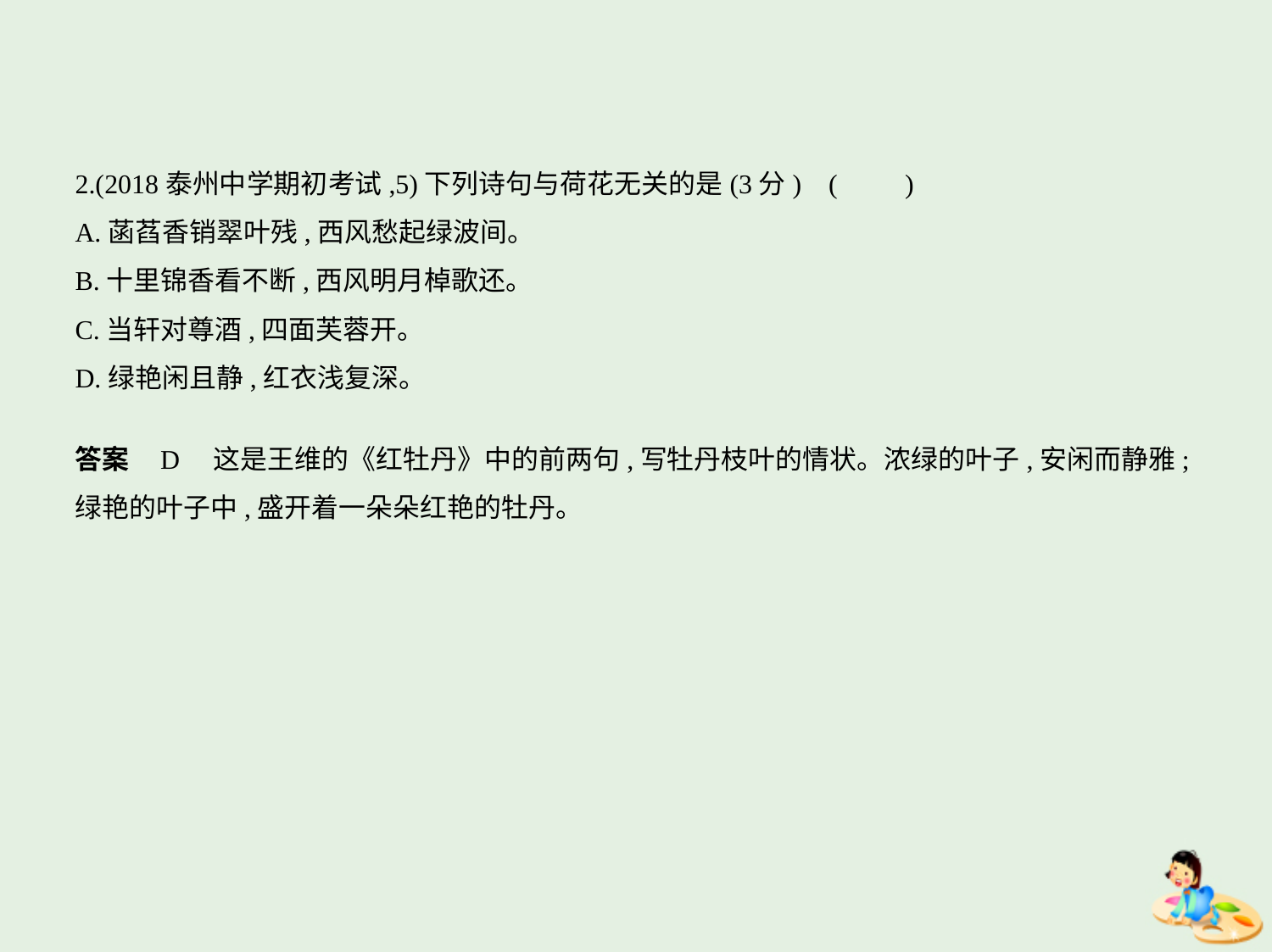

2.(2018泰州中学期初考试,5)下列诗句与荷花无关的是(3分) (　　)
A.菡萏香销翠叶残,西风愁起绿波间。
B.十里锦香看不断,西风明月棹歌还。
C.当轩对尊酒,四面芙蓉开。
D.绿艳闲且静,红衣浅复深。
答案    D　这是王维的《红牡丹》中的前两句,写牡丹枝叶的情状。浓绿的叶子,安闲而静雅;
绿艳的叶子中,盛开着一朵朵红艳的牡丹。